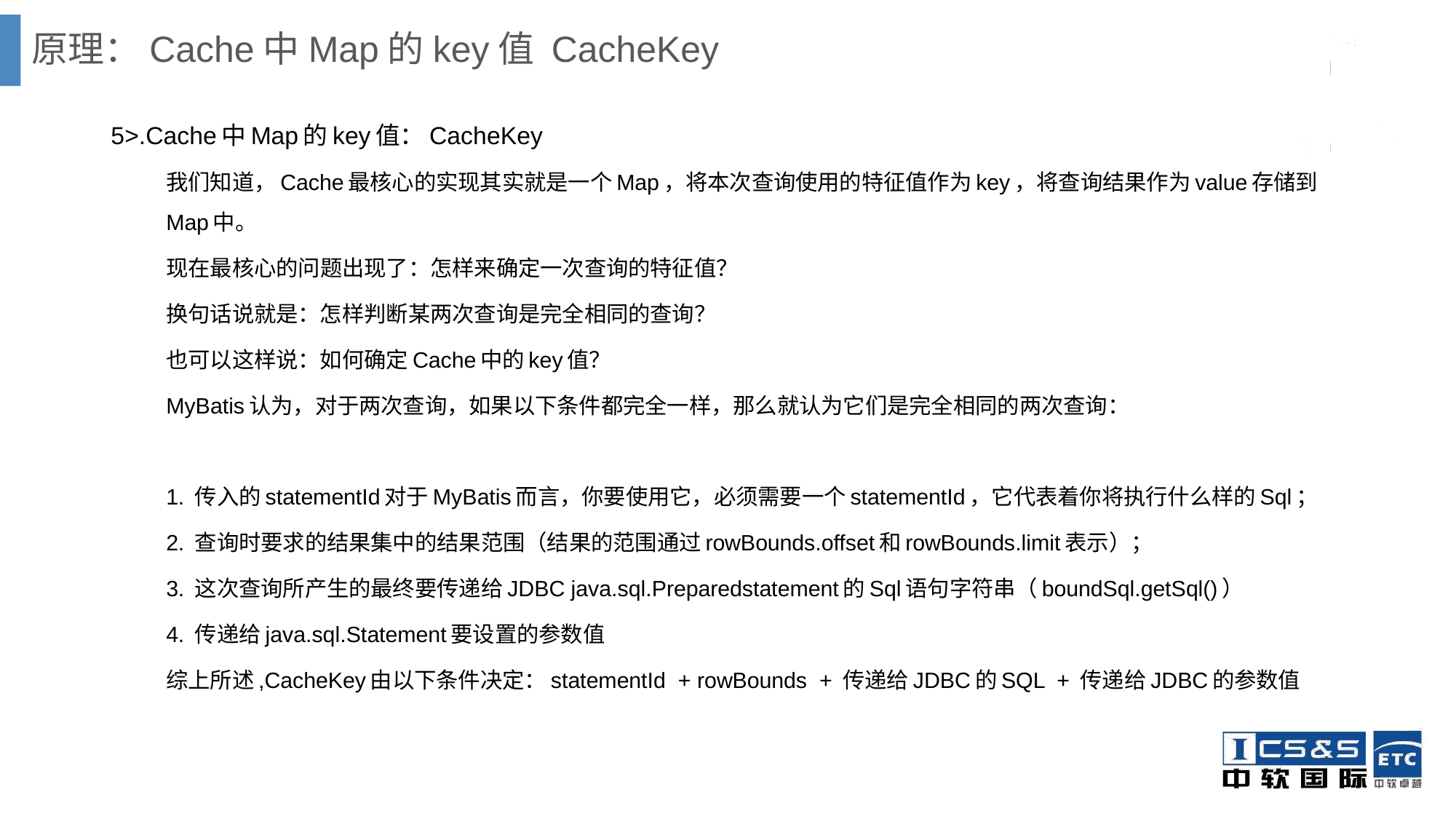

# 原理：Cache中Map的key值 CacheKey
5>.Cache中Map的key值：CacheKey
我们知道，Cache最核心的实现其实就是一个Map，将本次查询使用的特征值作为key，将查询结果作为value存储到Map中。
现在最核心的问题出现了：怎样来确定一次查询的特征值？
换句话说就是：怎样判断某两次查询是完全相同的查询？
也可以这样说：如何确定Cache中的key值？
MyBatis认为，对于两次查询，如果以下条件都完全一样，那么就认为它们是完全相同的两次查询：

1. 传入的statementId对于MyBatis而言，你要使用它，必须需要一个statementId，它代表着你将执行什么样的Sql；
2. 查询时要求的结果集中的结果范围（结果的范围通过rowBounds.offset和rowBounds.limit表示）；
3. 这次查询所产生的最终要传递给JDBC java.sql.Preparedstatement的Sql语句字符串（boundSql.getSql()）
4. 传递给java.sql.Statement要设置的参数值
综上所述,CacheKey由以下条件决定：statementId  + rowBounds  + 传递给JDBC的SQL  + 传递给JDBC的参数值